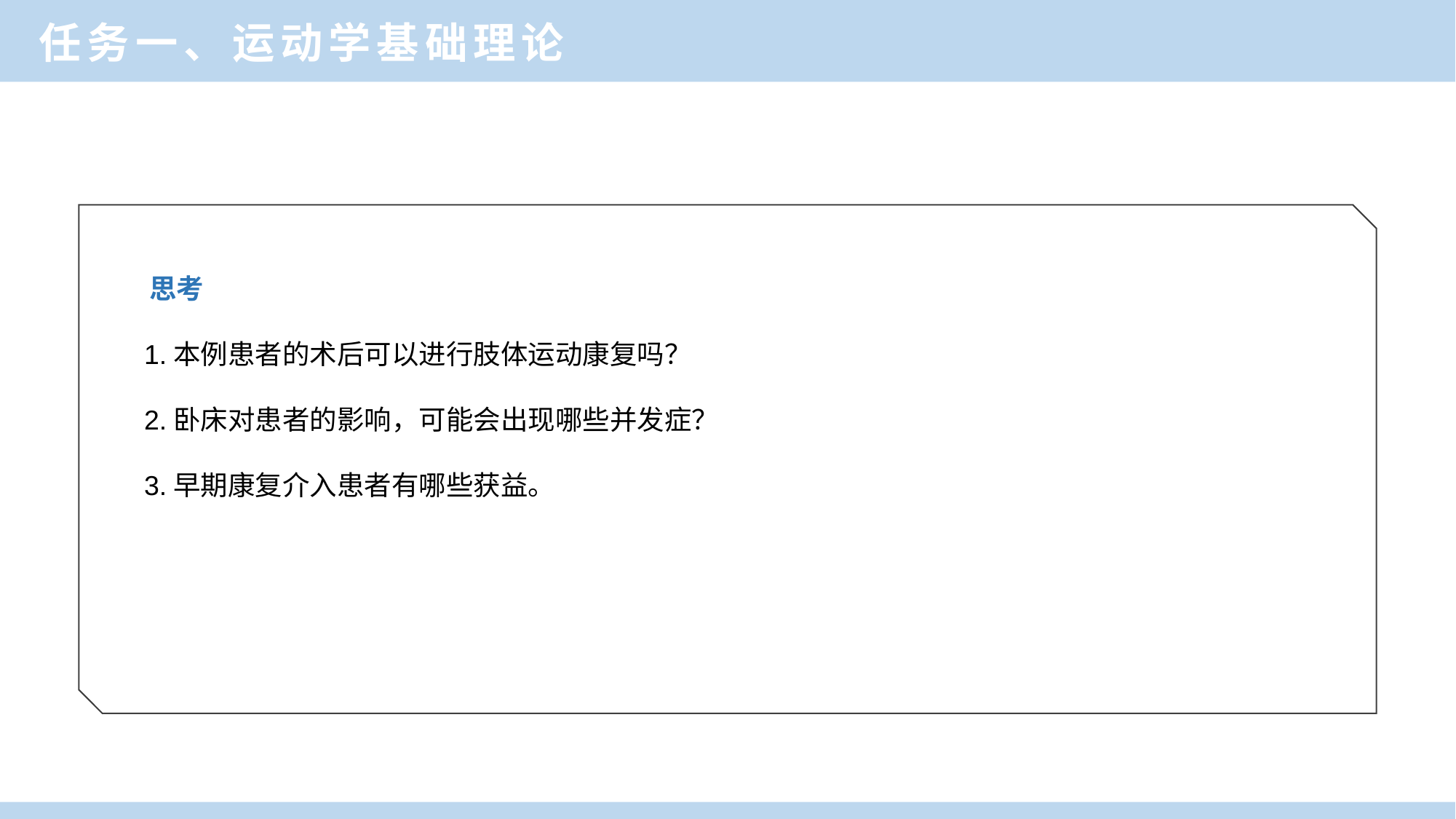

任务一、运动学基础理论

 思考
1.本例患者的术后可以进行肢体运动康复吗？
2.卧床对患者的影响，可能会出现哪些并发症？
3.早期康复介入患者有哪些获益。